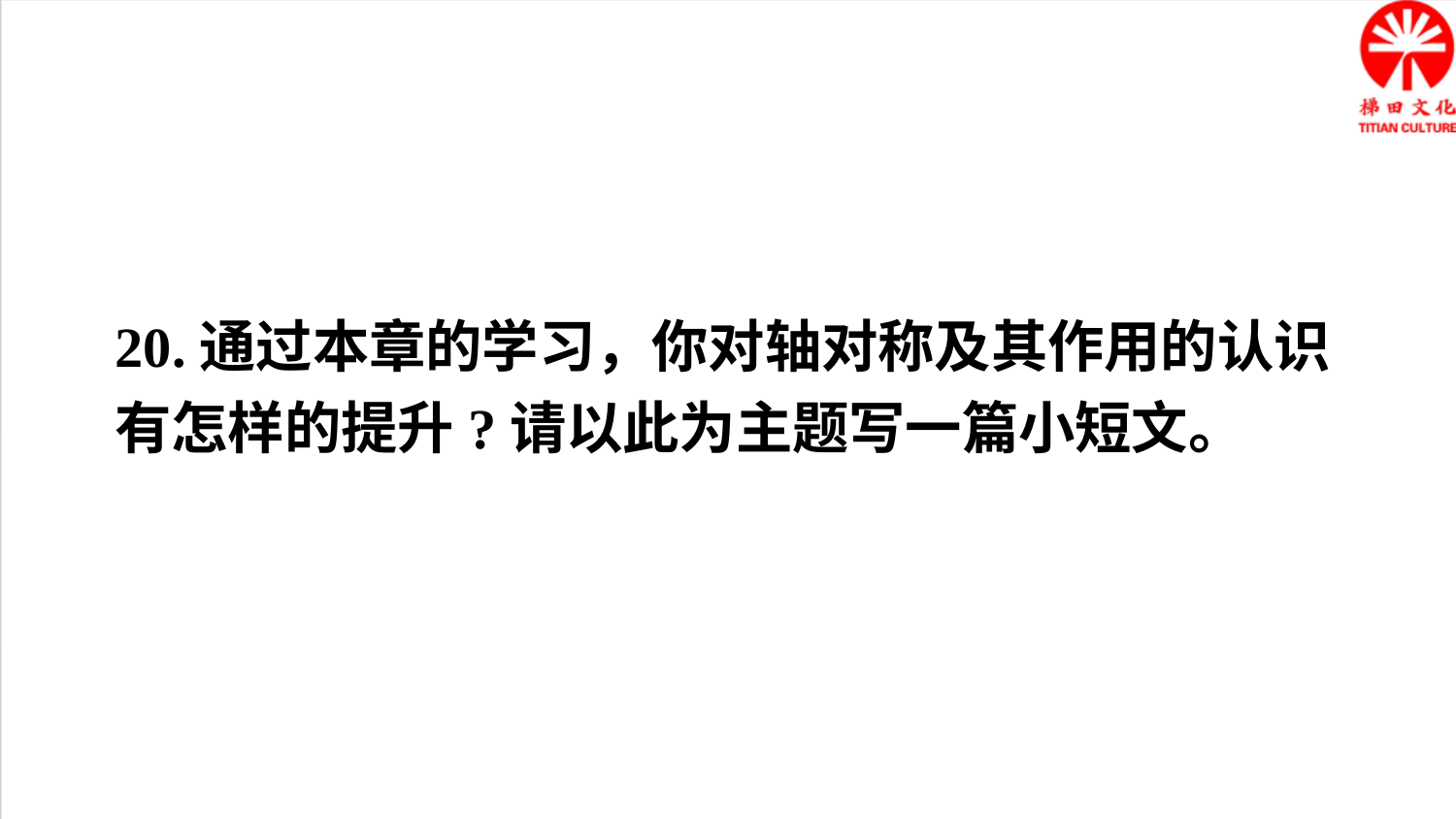

20.通过本章的学习，你对轴对称及其作用的认识有怎样的提升?请以此为主题写一篇小短文。